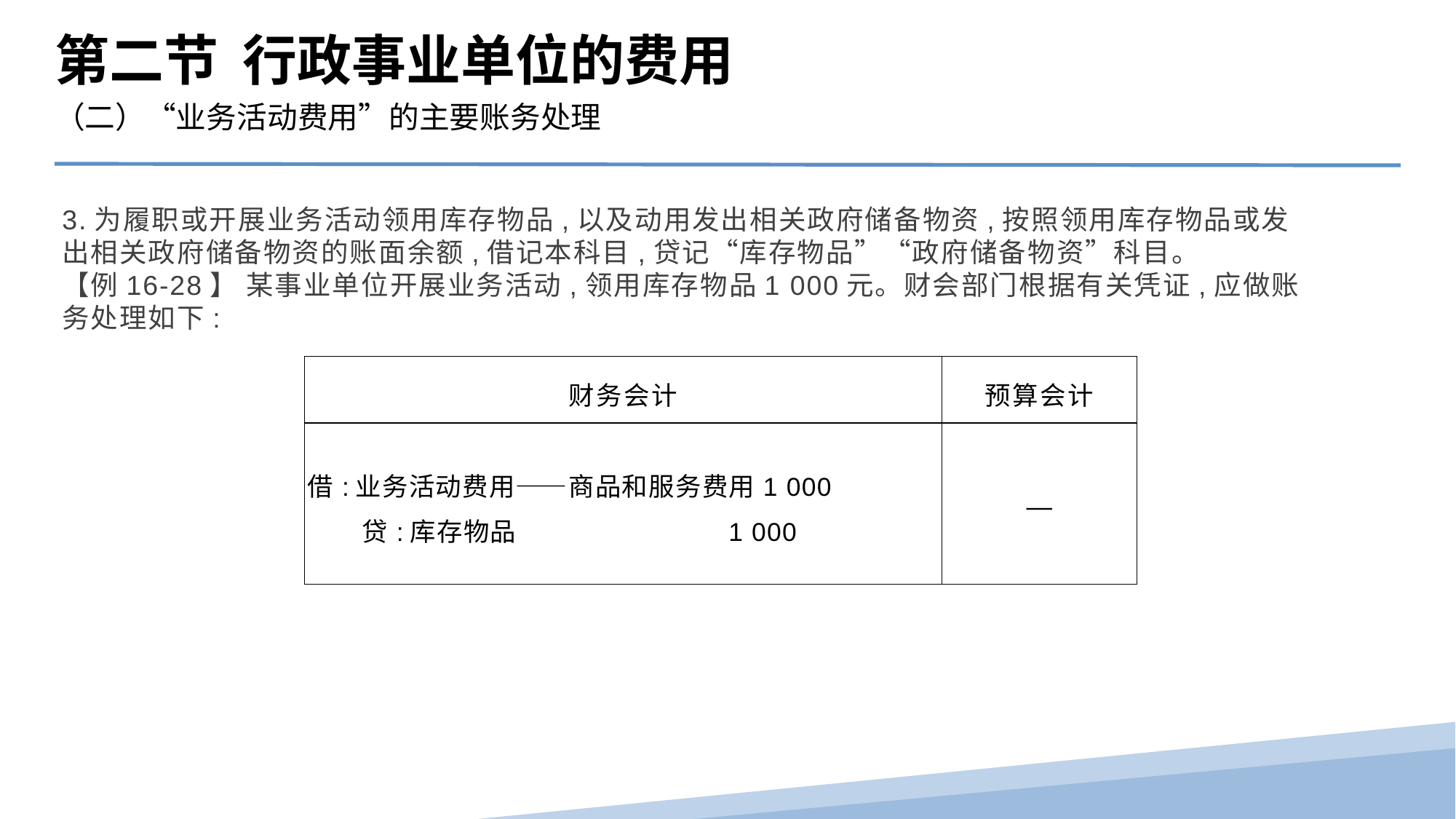

第二节  行政事业单位的费用
（二）“业务活动费用”的主要账务处理
3.为履职或开展业务活动领用库存物品,以及动用发出相关政府储备物资,按照领用库存物品或发出相关政府储备物资的账面余额,借记本科目,贷记“库存物品”“政府储备物资”科目。
【例16-28】 某事业单位开展业务活动,领用库存物品1 000元。财会部门根据有关凭证,应做账务处理如下:

| 财务会计 | 预算会计 |
| --- | --- |
| 借:业务活动费用——商品和服务费用1 000 贷:库存物品 1 000 | — |